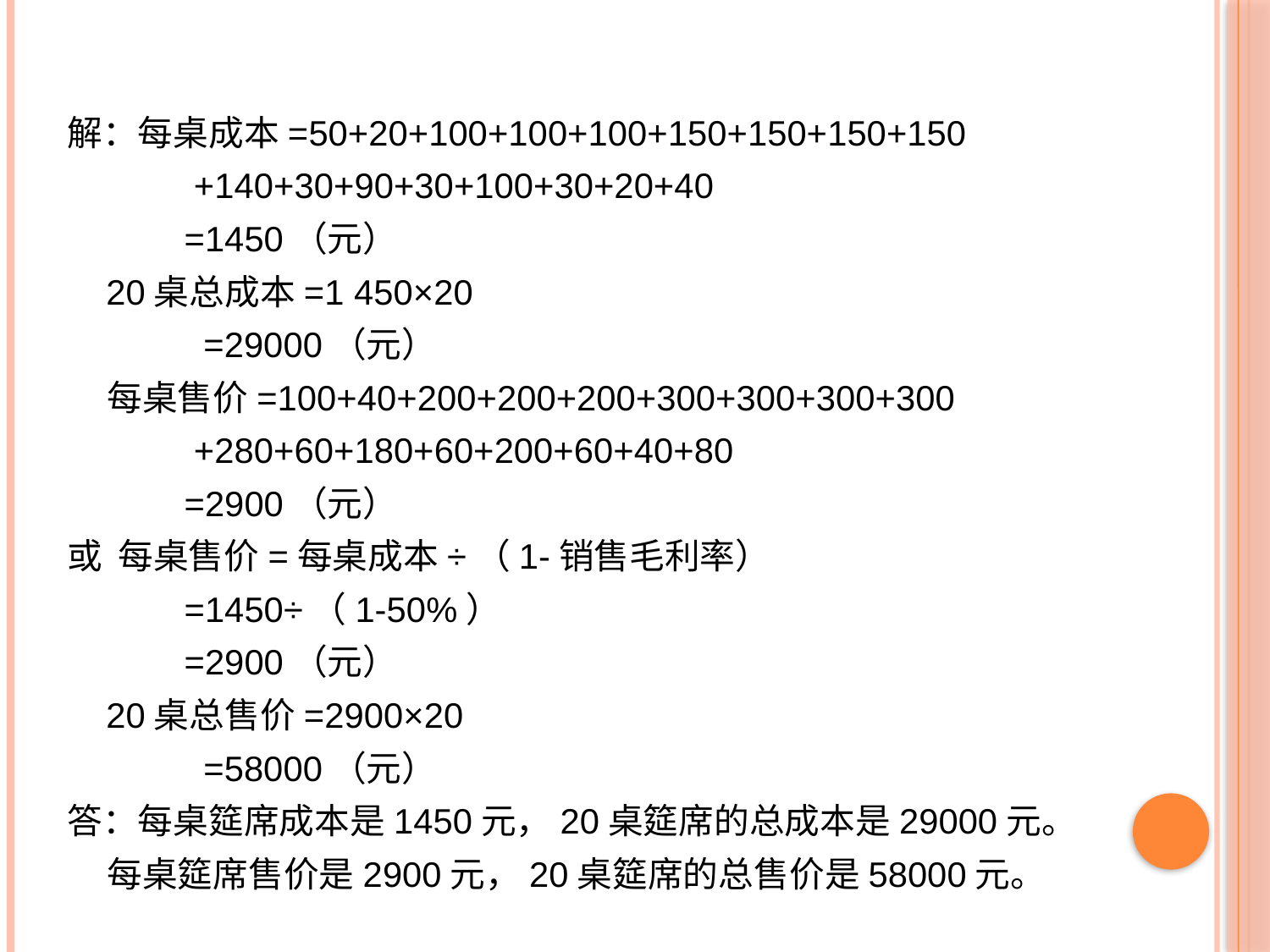

解：每桌成本=50+20+100+100+100+150+150+150+150
             +140+30+90+30+100+30+20+40
            =1450（元）
    20桌总成本=1 450×20
              =29000（元）
    每桌售价=100+40+200+200+200+300+300+300+300
             +280+60+180+60+200+60+40+80
            =2900（元）
或  每桌售价=每桌成本÷（1-销售毛利率）
            =1450÷（1-50%）
            =2900（元）
    20桌总售价=2900×20
              =58000（元）
答：每桌筵席成本是1450元，20桌筵席的总成本是29000元。
    每桌筵席售价是2900元，20桌筵席的总售价是58000元。